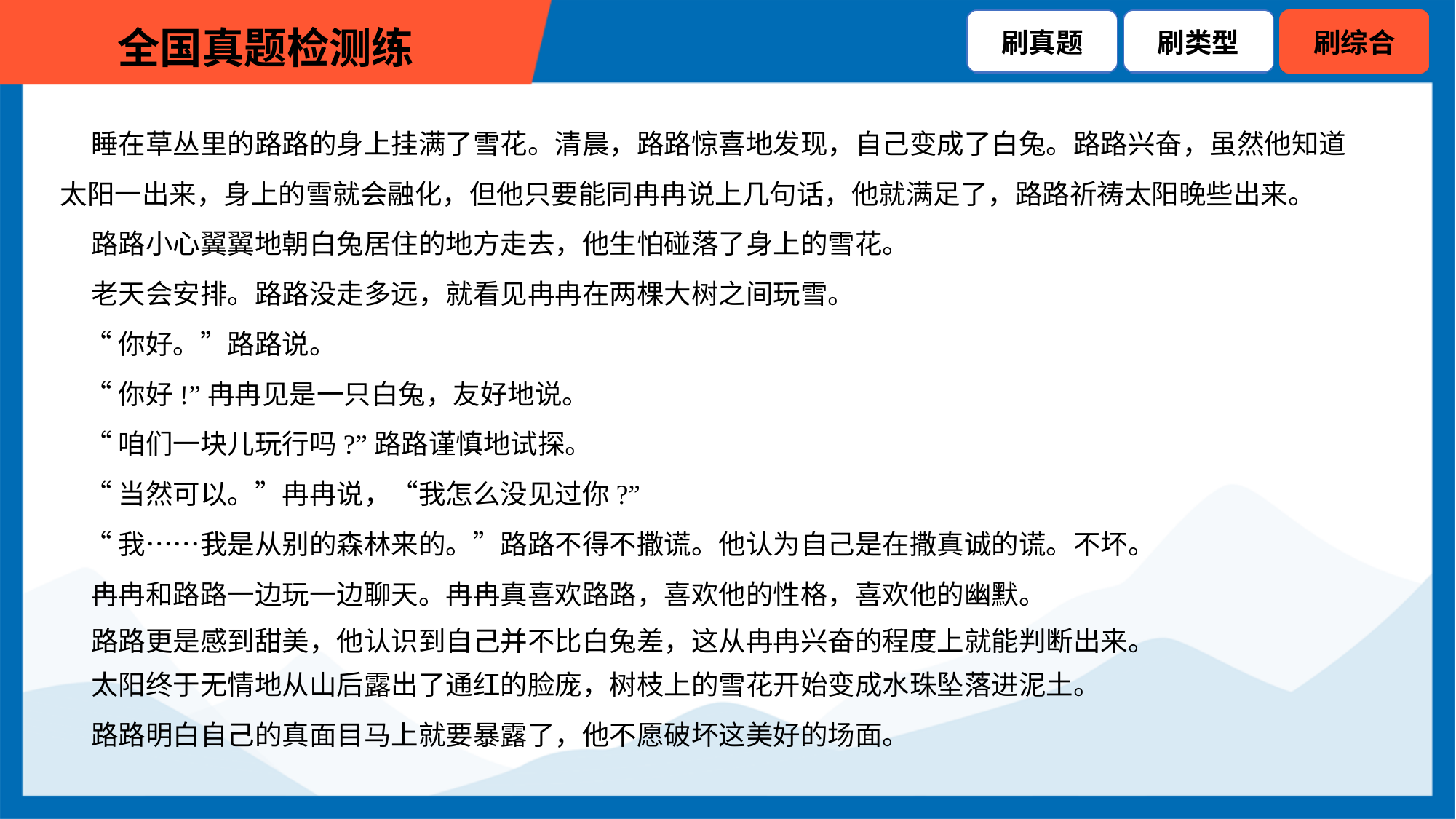

睡在草丛里的路路的身上挂满了雪花。清晨，路路惊喜地发现，自己变成了白兔。路路兴奋，虽然他知道
太阳一出来，身上的雪就会融化，但他只要能同冉冉说上几句话，他就满足了，路路祈祷太阳晚些出来。
    路路小心翼翼地朝白兔居住的地方走去，他生怕碰落了身上的雪花。
    老天会安排。路路没走多远，就看见冉冉在两棵大树之间玩雪。
    “你好。”路路说。
    “你好!”冉冉见是一只白兔，友好地说。
    “咱们一块儿玩行吗?”路路谨慎地试探。
    “当然可以。”冉冉说，“我怎么没见过你?”
    “我……我是从别的森林来的。”路路不得不撒谎。他认为自己是在撒真诚的谎。不坏。
    冉冉和路路一边玩一边聊天。冉冉真喜欢路路，喜欢他的性格，喜欢他的幽默。
    路路更是感到甜美，他认识到自己并不比白兔差，这从冉冉兴奋的程度上就能判断出来。
    太阳终于无情地从山后露出了通红的脸庞，树枝上的雪花开始变成水珠坠落进泥土。
    路路明白自己的真面目马上就要暴露了，他不愿破坏这美好的场面。